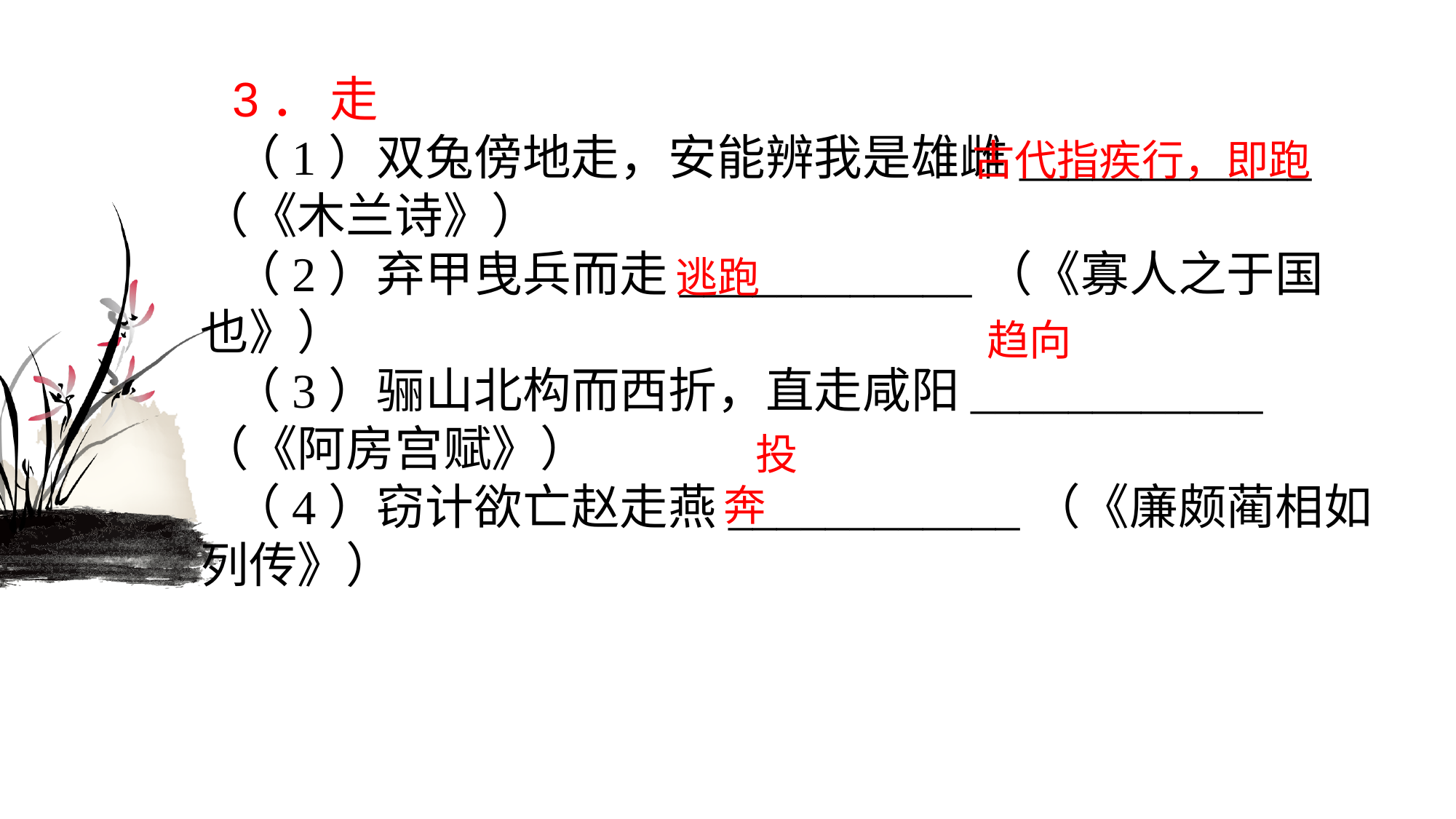

3． 走
（1）双兔傍地走，安能辨我是雄雌____________（《木兰诗》）（2）弃甲曳兵而走____________（《寡人之于国也》）（3）骊山北构而西折，直走咸阳____________（《阿房宫赋》）（4）窃计欲亡赵走燕____________（《廉颇蔺相如列传》）
古代指疾行，即跑
逃跑
趋向
投奔